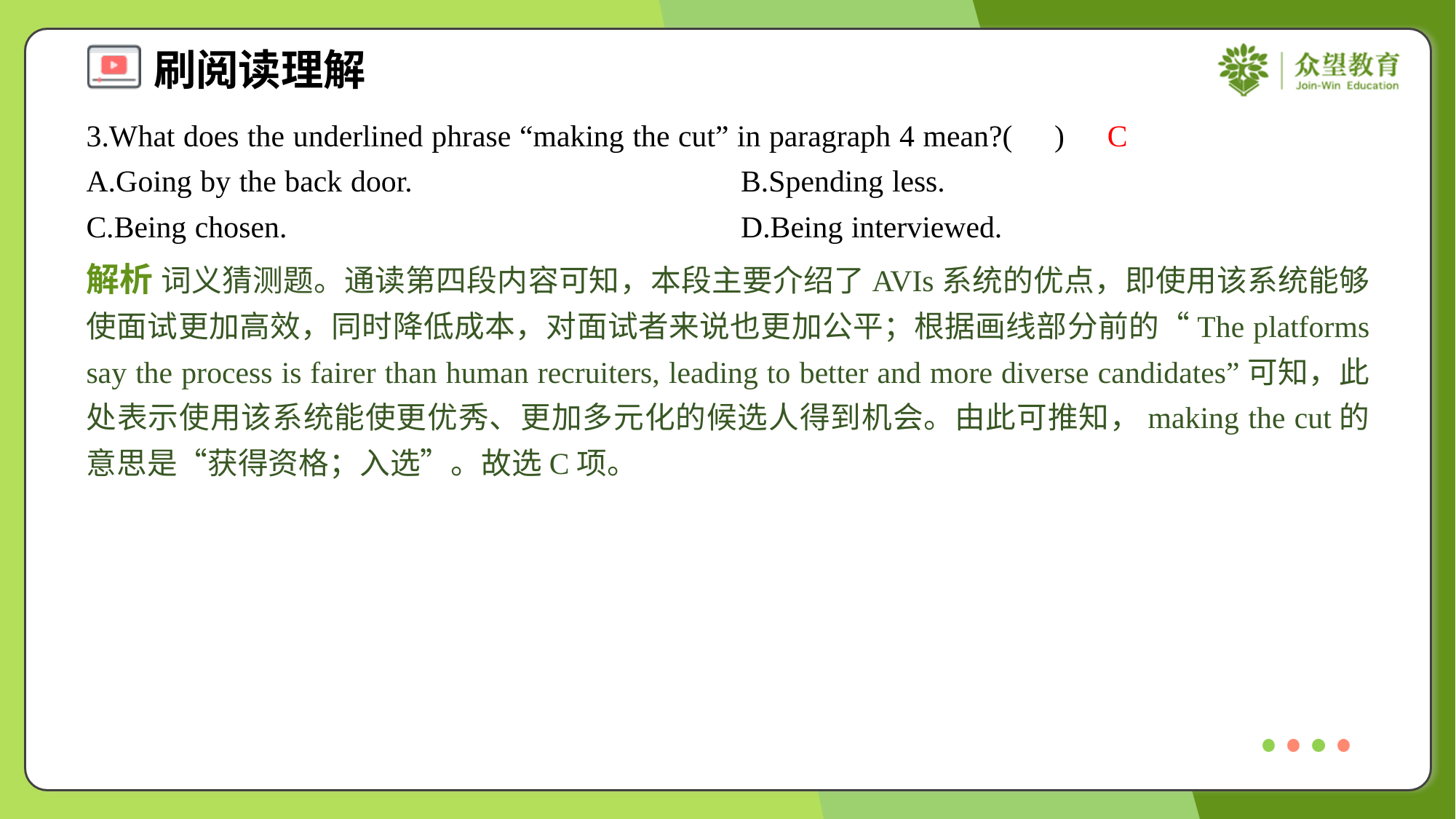

3.What does the underlined phrase “making the cut” in paragraph 4 mean?(     )
C
A.Going by the back door.	B.Spending less.
C.Being chosen.	D.Being interviewed.
解析 词义猜测题。通读第四段内容可知，本段主要介绍了AVIs系统的优点，即使用该系统能够使面试更加高效，同时降低成本，对面试者来说也更加公平；根据画线部分前的“The platforms say the process is fairer than human recruiters, leading to better and more diverse candidates”可知，此处表示使用该系统能使更优秀、更加多元化的候选人得到机会。由此可推知，making the cut的意思是“获得资格；入选”。故选C项。